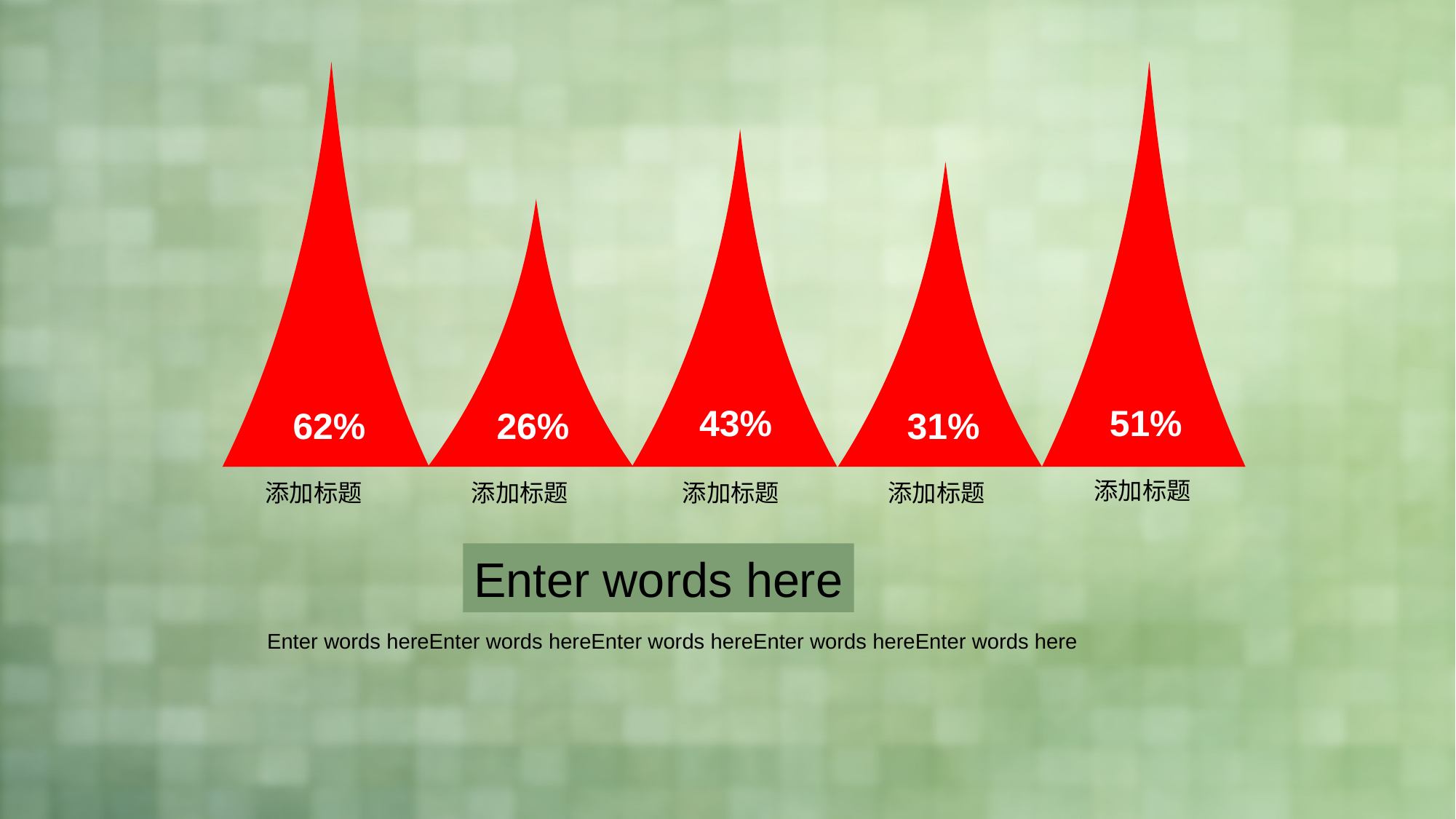

43%
51%
62%
26%
31%
添加标题
添加标题
添加标题
添加标题
添加标题
Enter words here
Enter words hereEnter words hereEnter words hereEnter words hereEnter words here